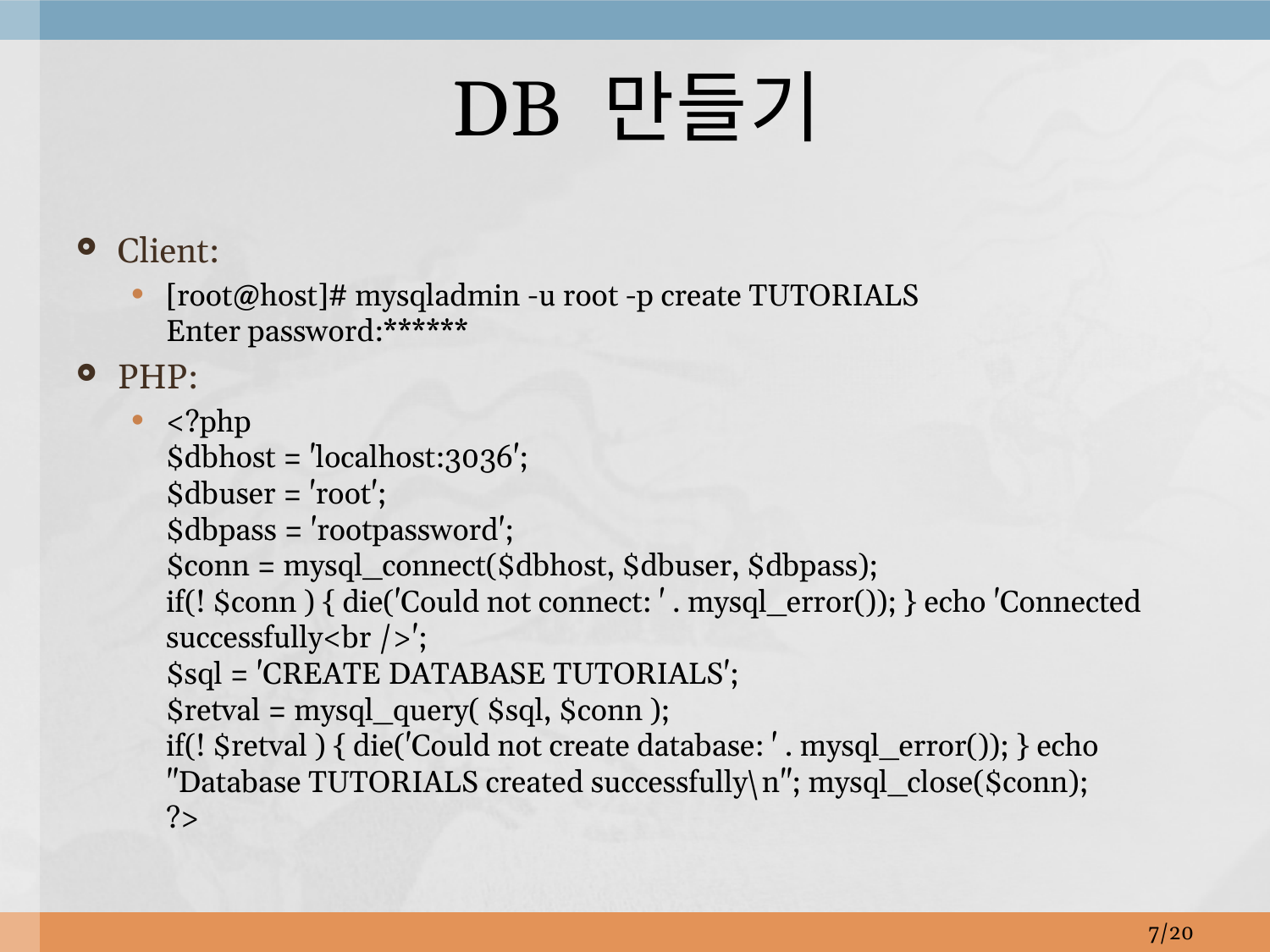

# DB 만들기
Client:
[root@host]# mysqladmin -u root -p create TUTORIALS
Enter password:******
PHP:
<?php
$dbhost = 'localhost:3036';
$dbuser = 'root';
$dbpass = 'rootpassword';
$conn = mysql_connect($dbhost, $dbuser, $dbpass);
if(! $conn ) { die('Could not connect: ' . mysql_error()); } echo 'Connected successfully<br />';
$sql = 'CREATE DATABASE TUTORIALS';
$retval = mysql_query( $sql, $conn );
if(! $retval ) { die('Could not create database: ' . mysql_error()); } echo "Database TUTORIALS created successfully\n"; mysql_close($conn);
?>
7/20